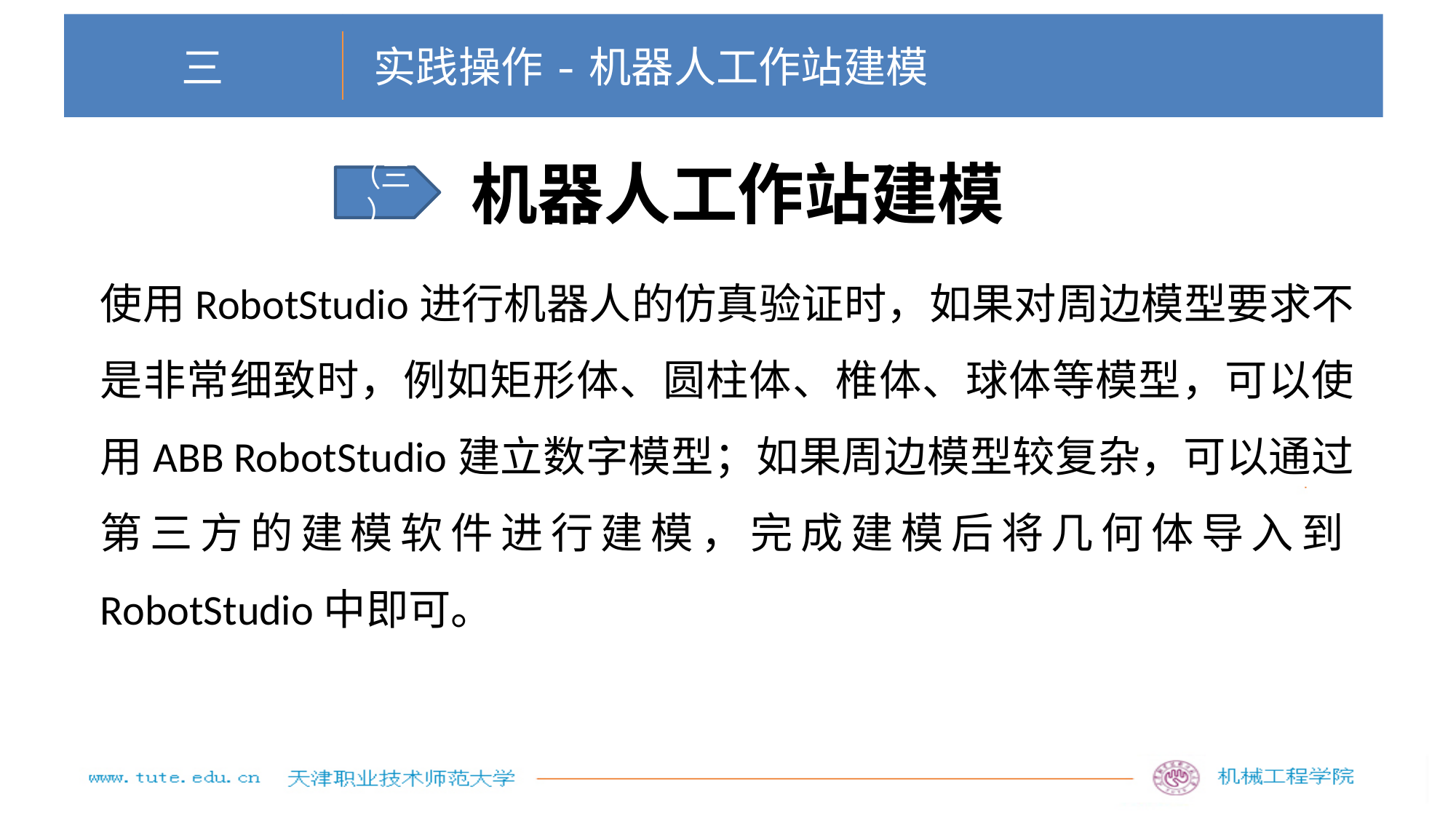

实践操作-机器人工作站建模
# 三
机器人工作站建模
（三）
使用RobotStudio进行机器人的仿真验证时，如果对周边模型要求不是非常细致时，例如矩形体、圆柱体、椎体、球体等模型，可以使用ABB RobotStudio建立数字模型；如果周边模型较复杂，可以通过第三方的建模软件进行建模，完成建模后将几何体导入到RobotStudio中即可。